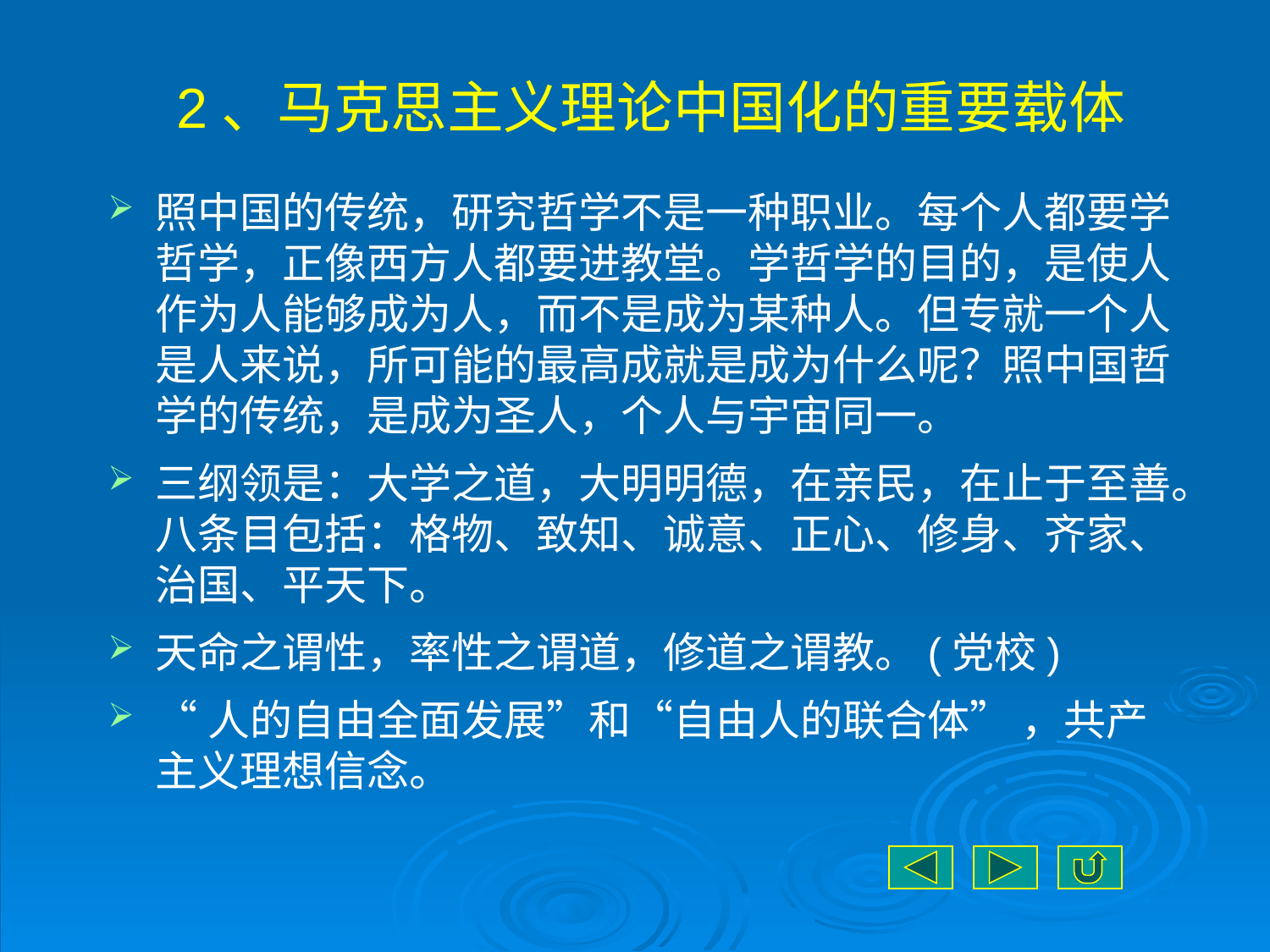

# 2、马克思主义理论中国化的重要载体
照中国的传统，研究哲学不是一种职业。每个人都要学哲学，正像西方人都要进教堂。学哲学的目的，是使人作为人能够成为人，而不是成为某种人。但专就一个人是人来说，所可能的最高成就是成为什么呢？照中国哲学的传统，是成为圣人，个人与宇宙同一。
三纲领是：大学之道，大明明德，在亲民，在止于至善。八条目包括：格物、致知、诚意、正心、修身、齐家、治国、平天下。
天命之谓性，率性之谓道，修道之谓教。(党校)
“人的自由全面发展”和“自由人的联合体” ，共产主义理想信念。